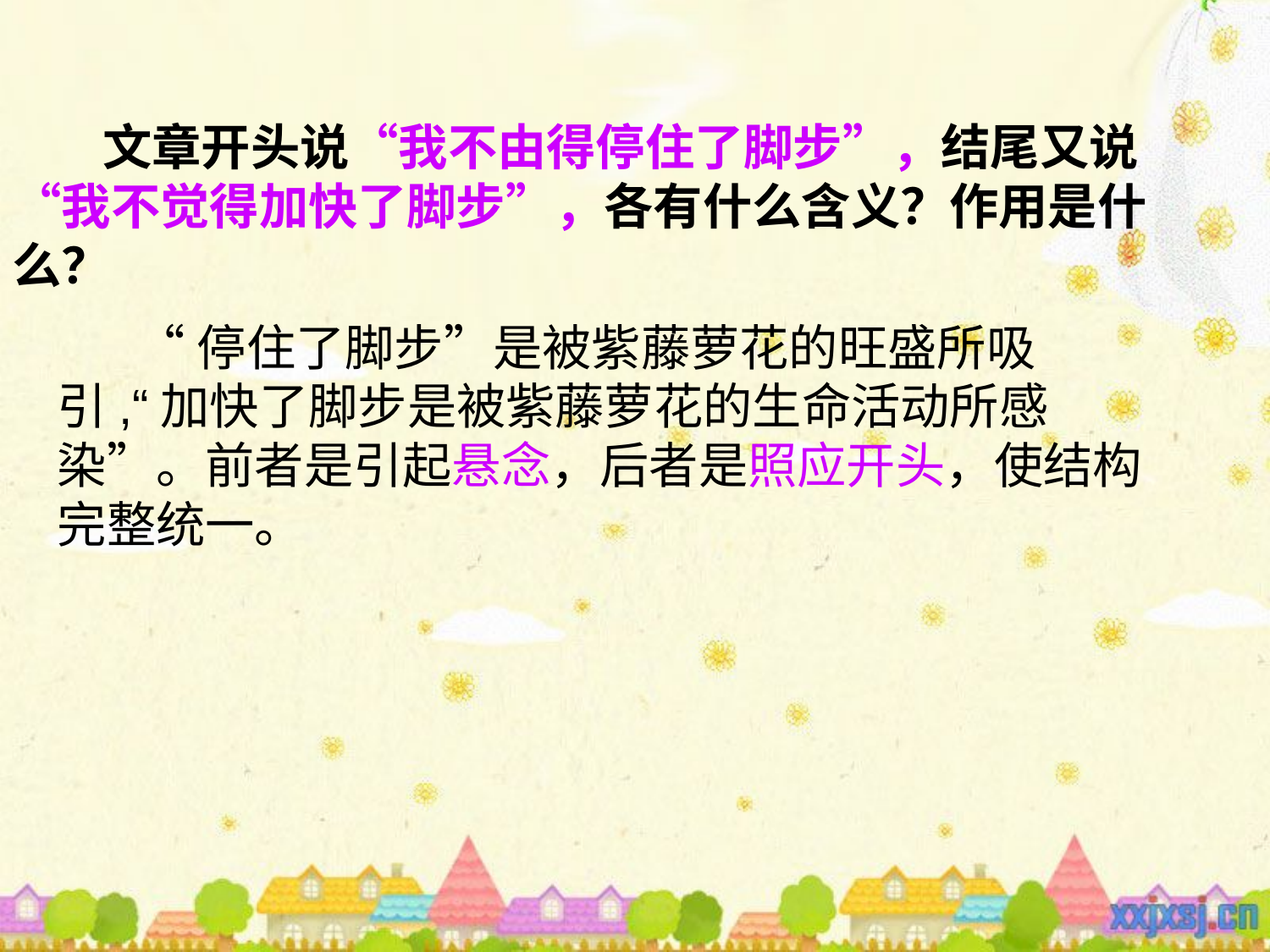

文章开头说“我不由得停住了脚步”，结尾又说“我不觉得加快了脚步”，各有什么含义？作用是什么？

       “停住了脚步”是被紫藤萝花的旺盛所吸引,“加快了脚步是被紫藤萝花的生命活动所感染”。前者是引起悬念，后者是照应开头，使结构完整统一。